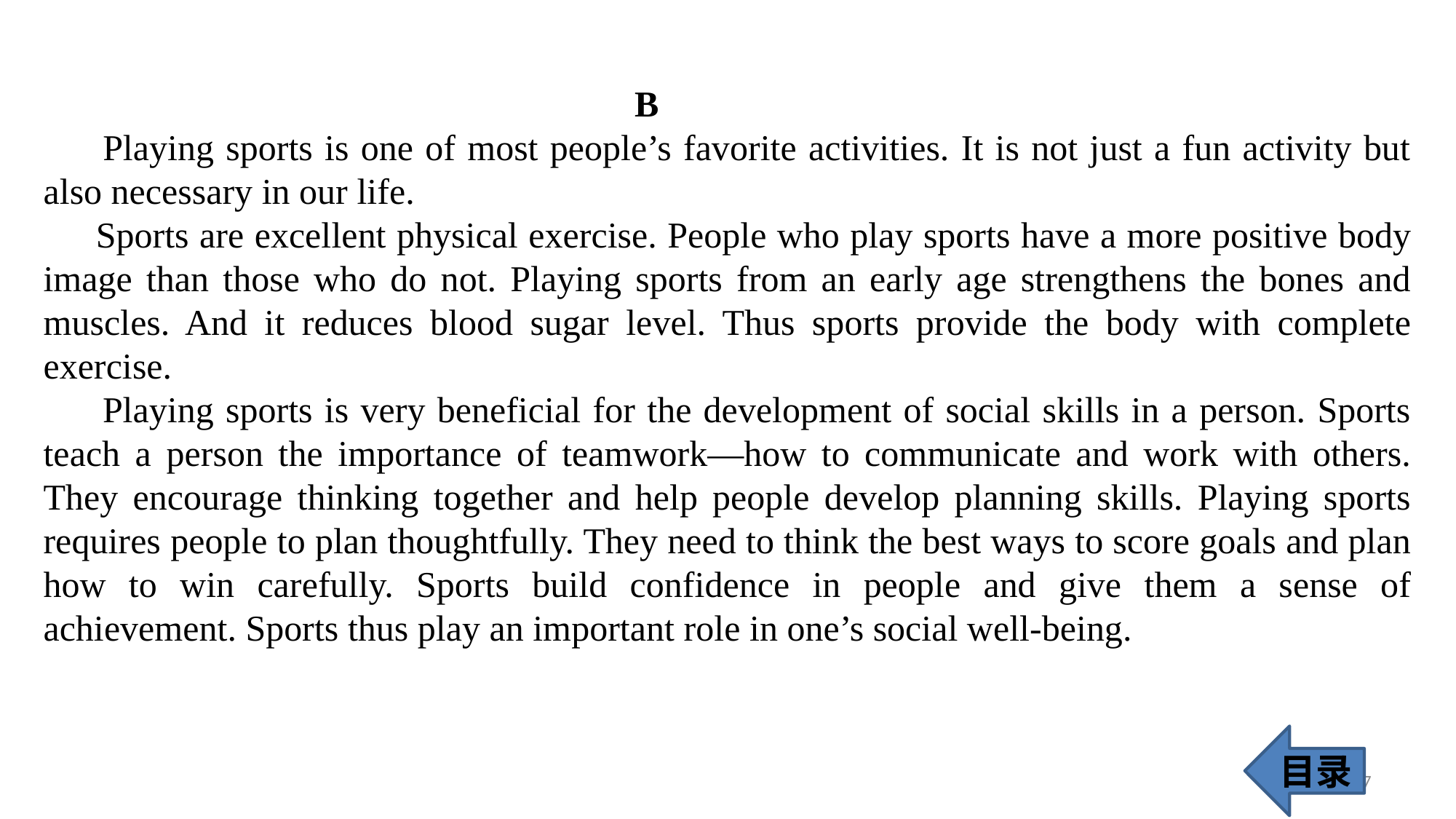

B
     Playing sports is one of most people’s favorite activities. It is not just a fun activity but also necessary in our life.
     Sports are excellent physical exercise. People who play sports have a more positive body image than those who do not. Playing sports from an early age strengthens the bones and muscles. And it reduces blood sugar level. Thus sports provide the body with complete exercise.
     Playing sports is very beneficial for the development of social skills in a person. Sports teach a person the importance of teamwork—how to communicate and work with others. They encourage thinking together and help people develop planning skills. Playing sports requires people to plan thoughtfully. They need to think the best ways to score goals and plan how to win carefully. Sports build confidence in people and give them a sense of achievement. Sports thus play an important role in one’s social well-being.
目录
37